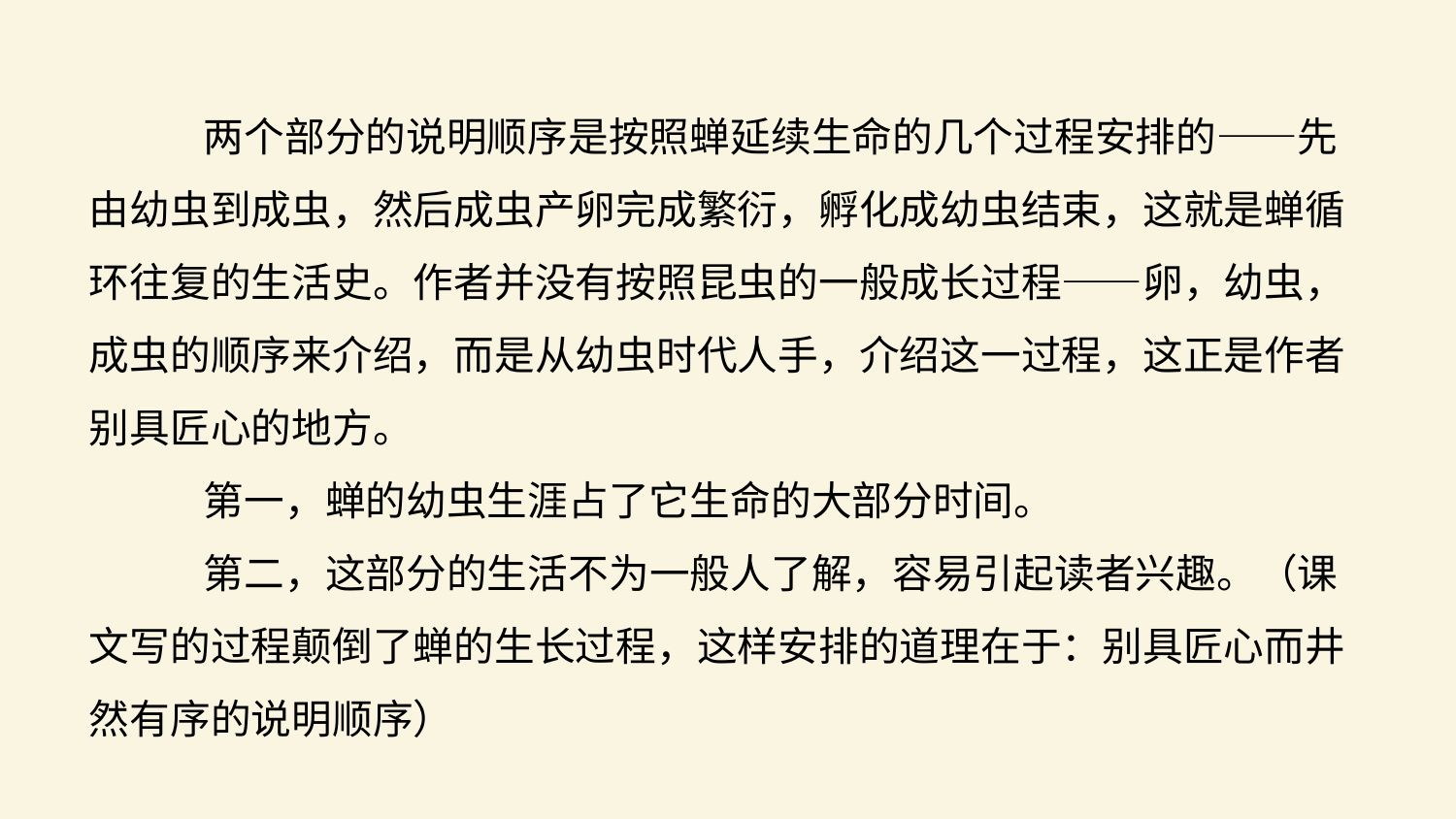

两个部分的说明顺序是按照蝉延续生命的几个过程安排的——先由幼虫到成虫，然后成虫产卵完成繁衍，孵化成幼虫结束，这就是蝉循环往复的生活史。作者并没有按照昆虫的一般成长过程——卵，幼虫，成虫的顺序来介绍，而是从幼虫时代人手，介绍这一过程，这正是作者别具匠心的地方。
第一，蝉的幼虫生涯占了它生命的大部分时间。
第二，这部分的生活不为一般人了解，容易引起读者兴趣。（课文写的过程颠倒了蝉的生长过程，这样安排的道理在于：别具匠心而井然有序的说明顺序）